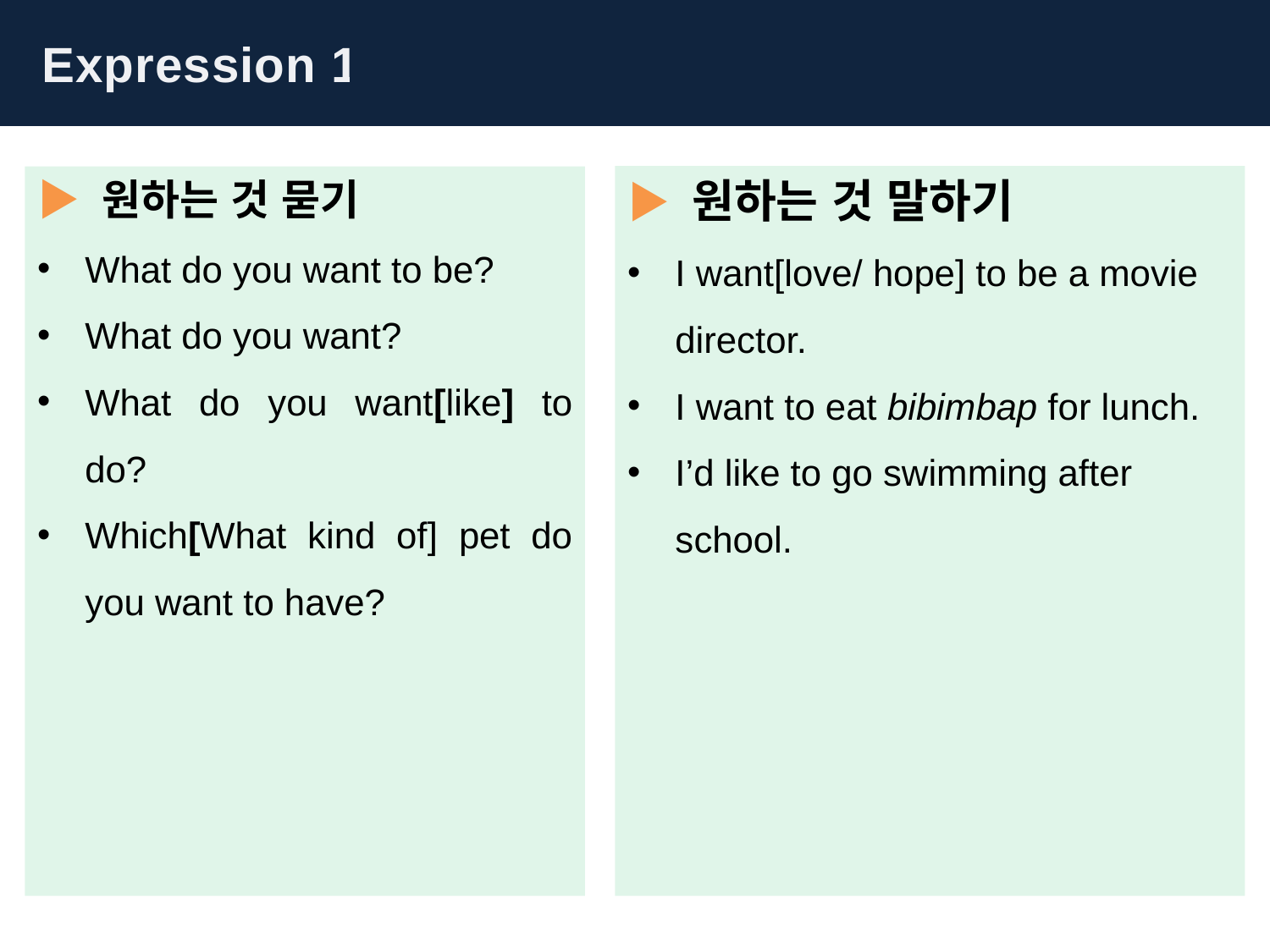

Expression 1
▶ 원하는 것 말하기
I want[love/ hope] to be a movie director.
I want to eat bibimbap for lunch.
I’d like to go swimming after school.
▶ 원하는 것 묻기
What do you want to be?
What do you want?
What do you want[like] to do?
Which[What kind of] pet do you want to have?